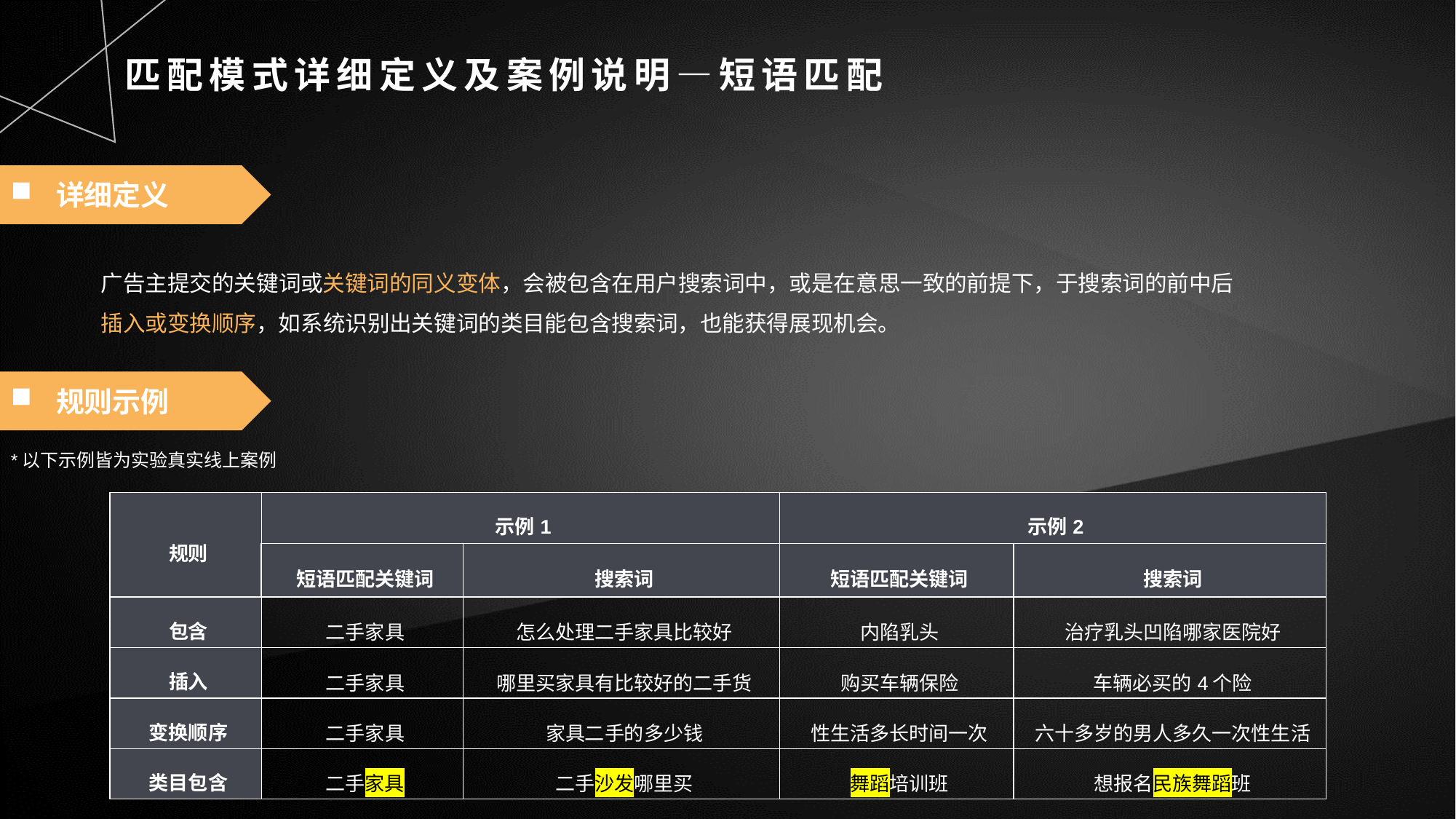

匹配模式详细定义及案例说明—短语匹配
详细定义
广告主提交的关键词或关键词的同义变体，会被包含在用户搜索词中，或是在意思一致的前提下，于搜索词的前中后插入或变换顺序，如系统识别出关键词的类目能包含搜索词，也能获得展现机会。
规则示例
*以下示例皆为实验真实线上案例
| 规则 | 示例1 |  | 示例2 |  |
| --- | --- | --- | --- | --- |
|  | 短语匹配关键词 | 搜索词 | 短语匹配关键词 | 搜索词 |
| 包含 | 二手家具 | 怎么处理二手家具比较好 | 内陷乳头 | 治疗乳头凹陷哪家医院好 |
| 插入 | 二手家具 | 哪里买家具有比较好的二手货 | 购买车辆保险 | 车辆必买的4个险 |
| 变换顺序 | 二手家具 | 家具二手的多少钱 | 性生活多长时间一次 | 六十多岁的男人多久一次性生活 |
| 类目包含 | 二手家具 | 二手沙发哪里买 | 舞蹈培训班 | 想报名民族舞蹈班 |